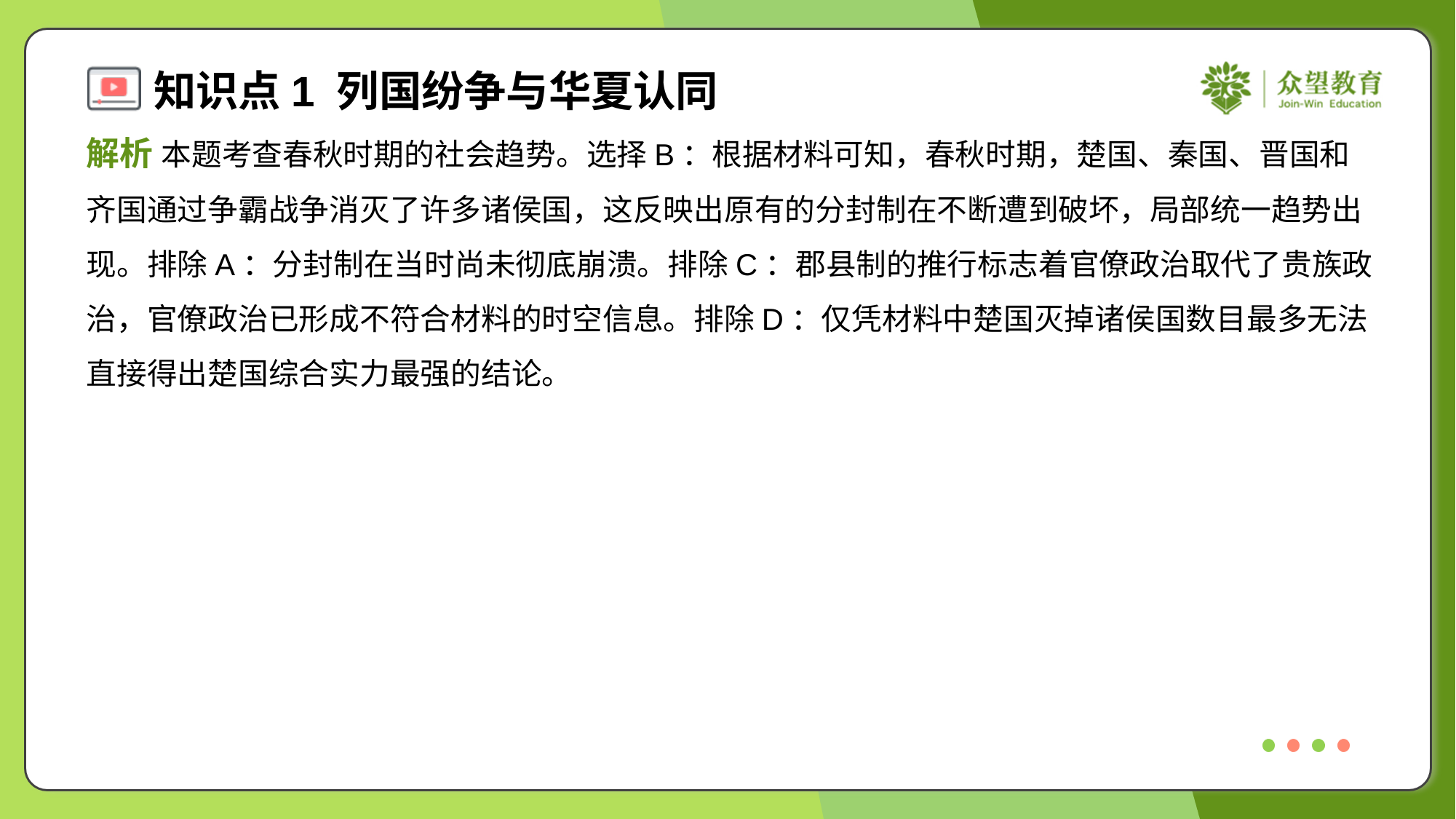

解析 本题考查春秋时期的社会趋势。选择B：根据材料可知，春秋时期，楚国、秦国、晋国和
齐国通过争霸战争消灭了许多诸侯国，这反映出原有的分封制在不断遭到破坏，局部统一趋势出
现。排除A：分封制在当时尚未彻底崩溃。排除C：郡县制的推行标志着官僚政治取代了贵族政
治，官僚政治已形成不符合材料的时空信息。排除D：仅凭材料中楚国灭掉诸侯国数目最多无法
直接得出楚国综合实力最强的结论。